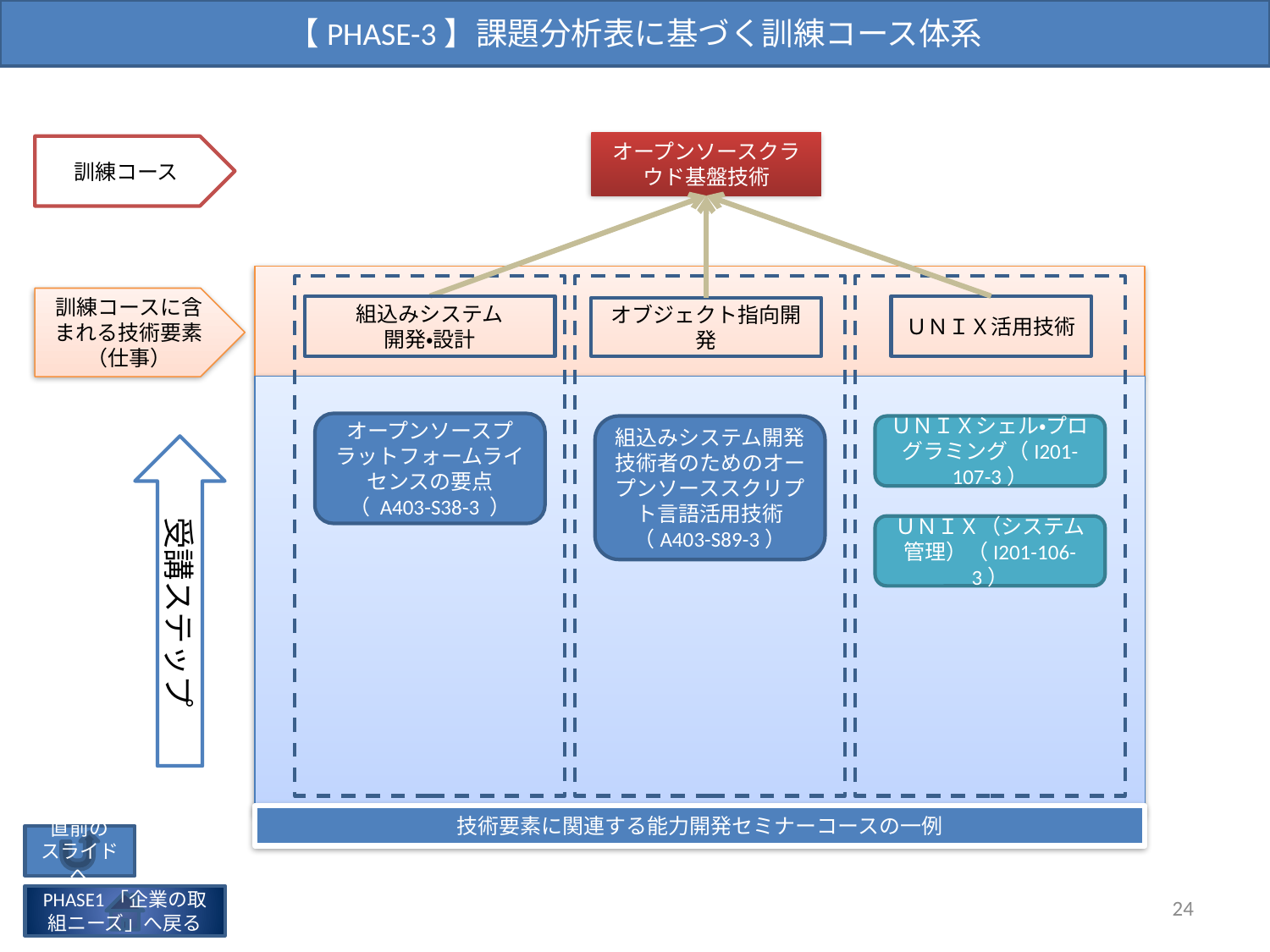

【PHASE-3】課題分析表に基づく訓練コース体系
オープンソースクラウド基盤技術
訓練コース

訓練コースに含まれる技術要素
（仕事）
組込みシステム
開発・設計
ＵＮＩＸ活用技術
オブジェクト指向開発

オープンソースプラットフォームライセンスの要点（ A403-S38-3 ）
組込みシステム開発技術者のためのオープンソーススクリプト言語活用技術
（A403-S89-3）
ＵＮＩＸシェル・プログラミング（I201-107-3）
受講ステップ
ＵＮＩＸ（システム管理）（I201-106-3）
技術要素に関連する能力開発セミナーコースの一例
直前の
スライドへ
24
PHASE1「企業の取組ニーズ」へ戻る